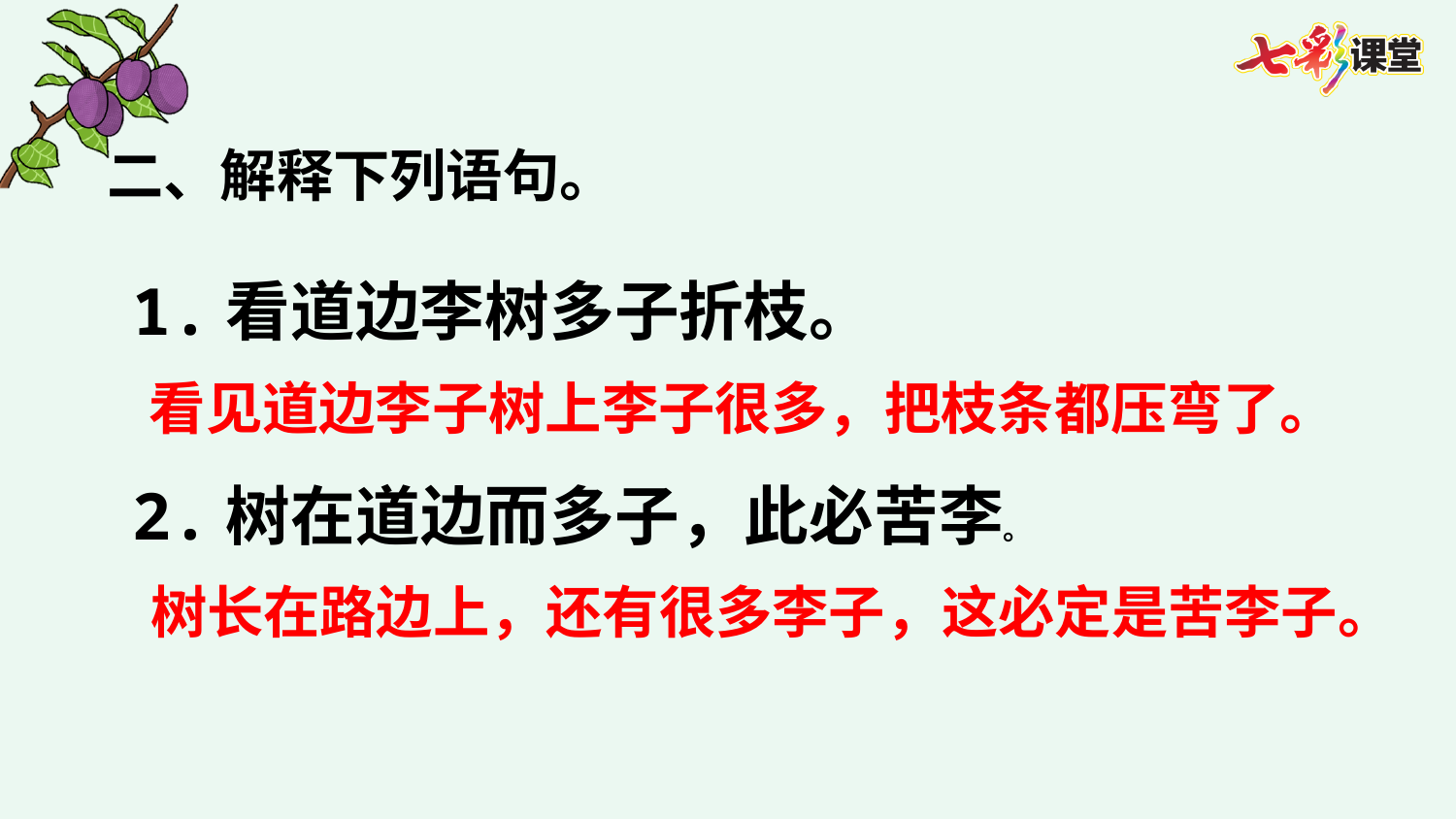

二、解释下列语句。
1.看道边李树多子折枝。
看见道边李子树上李子很多，把枝条都压弯了。
2.树在道边而多子，此必苦李。
树长在路边上，还有很多李子，这必定是苦李子。